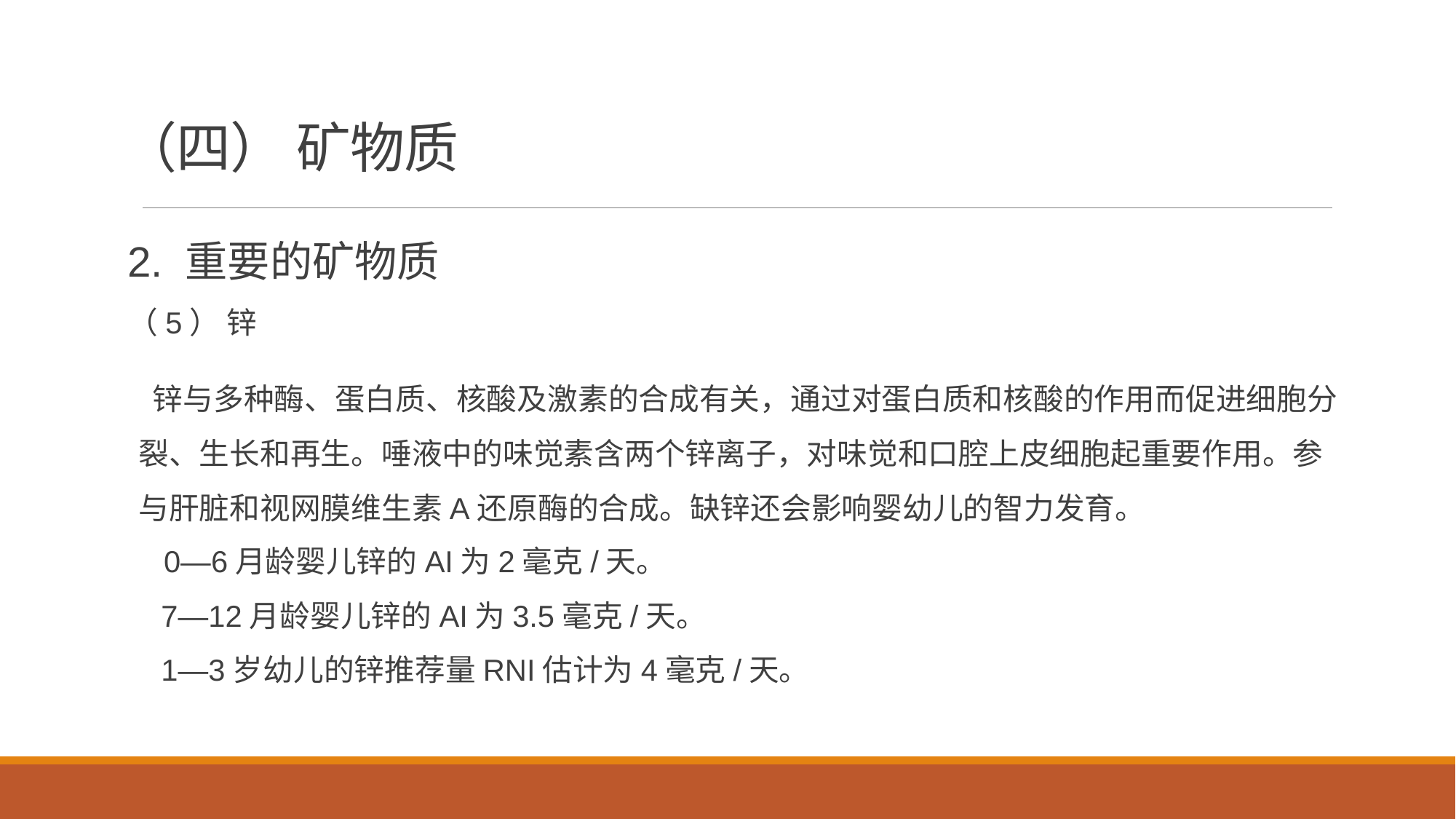

# （四） 矿物质

2. 重要的矿物质
（5） 锌
 锌与多种酶、蛋白质、核酸及激素的合成有关，通过对蛋白质和核酸的作用而促进细胞分裂、生长和再生。唾液中的味觉素含两个锌离子，对味觉和口腔上皮细胞起重要作用。参与肝脏和视网膜维生素A还原酶的合成。缺锌还会影响婴幼儿的智力发育。
   0—6月龄婴儿锌的AI为2毫克/天。
    7—12月龄婴儿锌的AI为3.5毫克/天。
    1—3岁幼儿的锌推荐量RNI估计为4毫克/天。